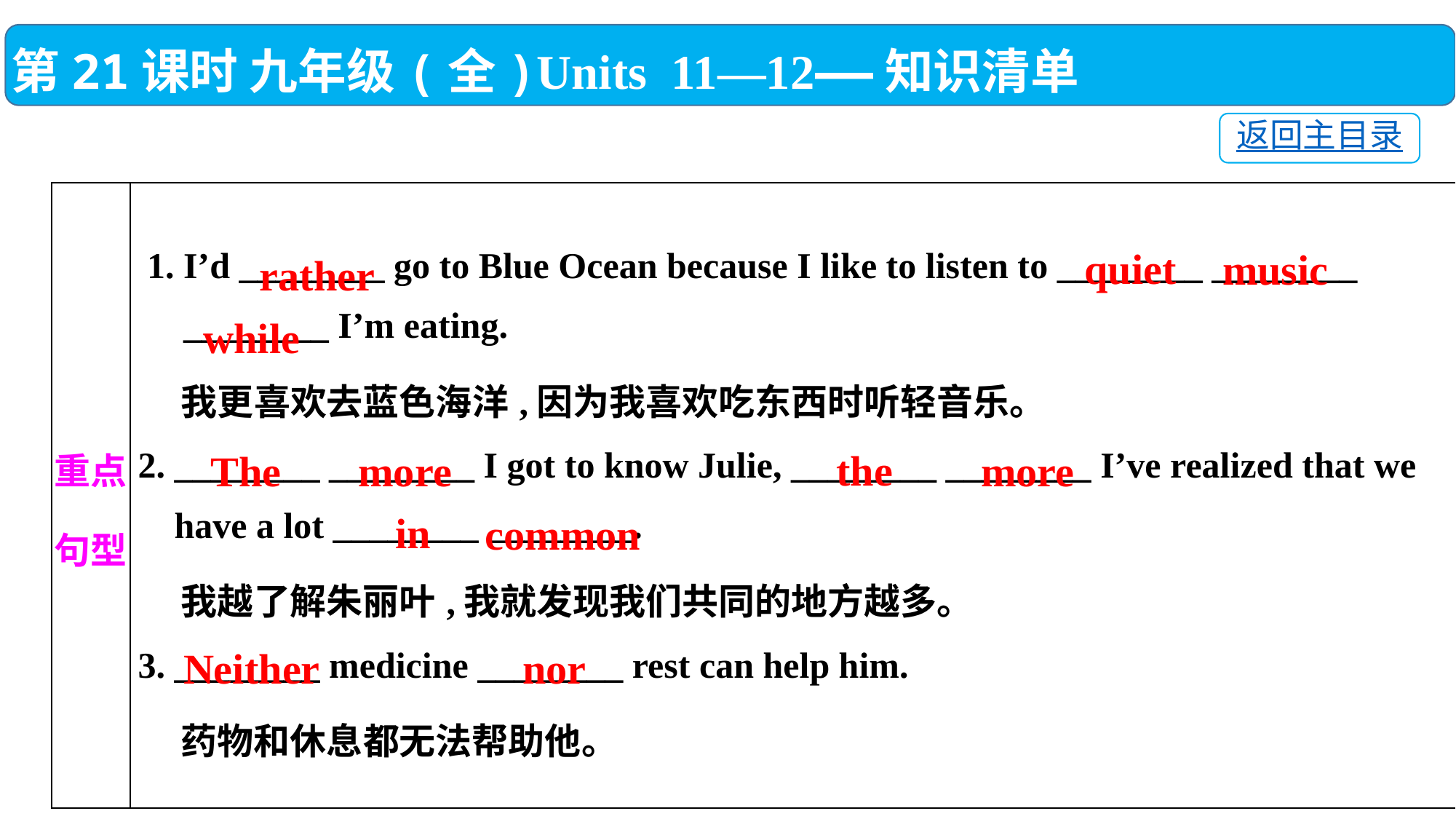

第21课时 九年级(全)Units  11—12——知识清单
返回主目录
| 重点 句型 | 1. I’d \_\_\_\_\_\_\_\_ go to Blue Ocean because I like to listen to \_\_\_\_\_\_\_\_ \_\_\_\_\_\_\_\_ \_\_\_\_\_\_\_\_ I’m eating. 我更喜欢去蓝色海洋,因为我喜欢吃东西时听轻音乐。 2. \_\_\_\_\_\_\_\_ \_\_\_\_\_\_\_\_ I got to know Julie, \_\_\_\_\_\_\_\_ \_\_\_\_\_\_\_\_ I’ve realized that we have a lot \_\_\_\_\_\_\_\_ \_\_\_\_\_\_\_\_. 我越了解朱丽叶,我就发现我们共同的地方越多。 3. \_\_\_\_\_\_\_\_ medicine \_\_\_\_\_\_\_\_ rest can help him. 药物和休息都无法帮助他。 |
| --- | --- |
quiet
music
rather
while
the
more
The
more
in
common
Neither
nor